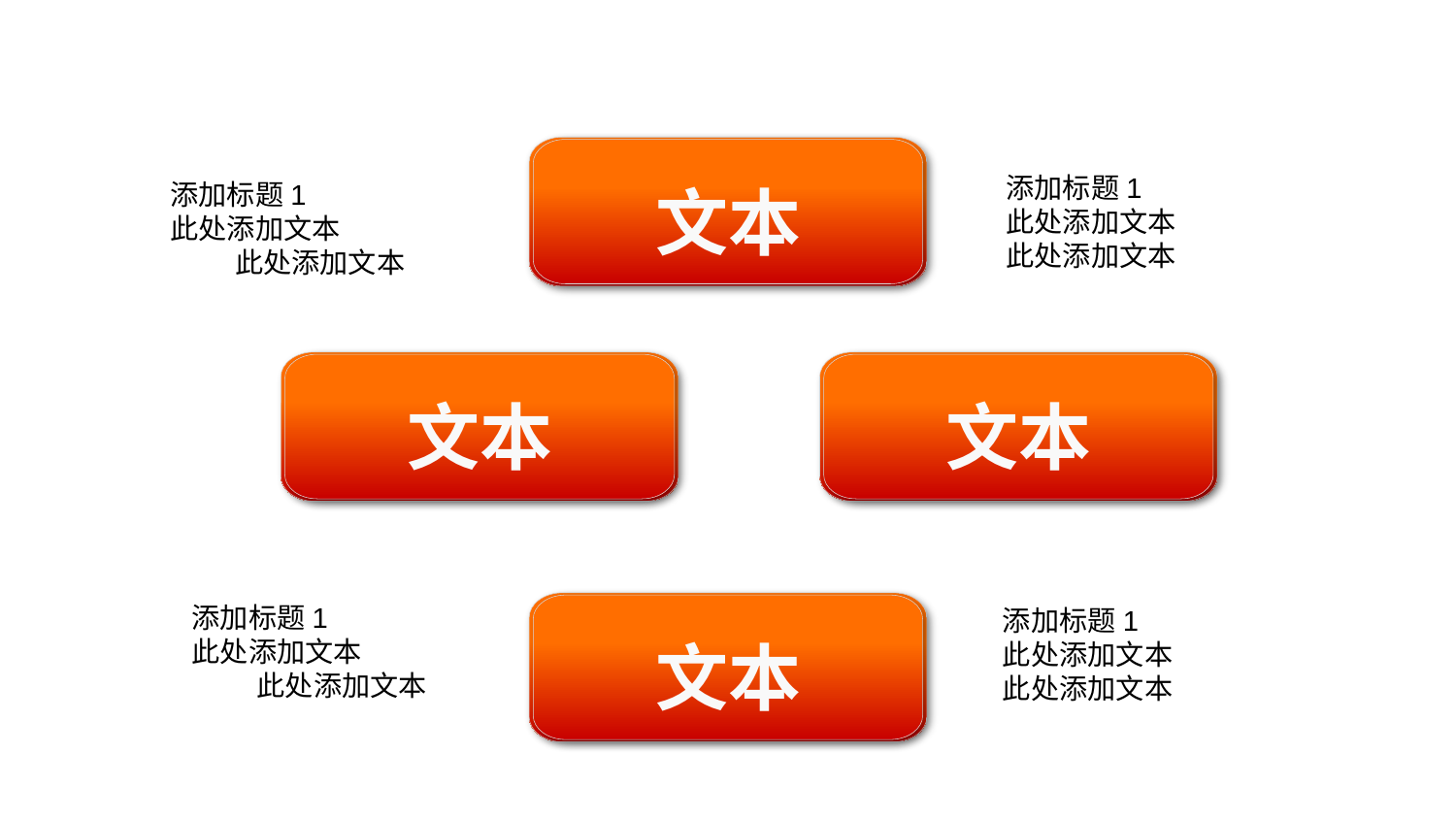

# 点击此处添加标题

文本
添加标题1
此处添加文本
此处添加文本
添加标题1
此处添加文本
此处添加文本

文本

文本
添加标题1
此处添加文本
此处添加文本

文本
添加标题1
此处添加文本
此处添加文本